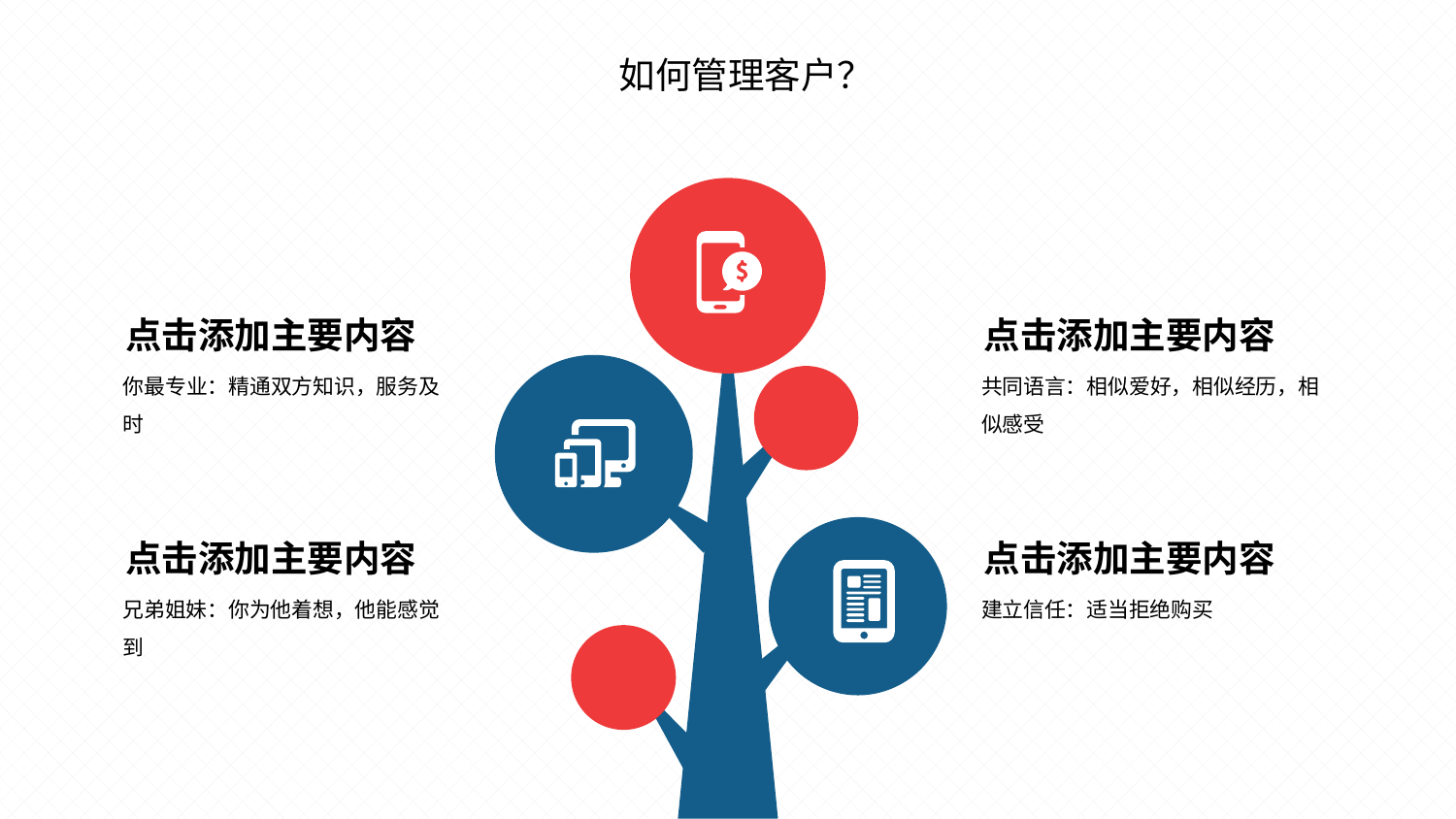

点击添加主要内容
你最专业：精通双方知识，服务及时
点击添加主要内容
共同语言：相似爱好，相似经历，相似感受
点击添加主要内容
兄弟姐妹：你为他着想，他能感觉到
点击添加主要内容
建立信任：适当拒绝购买